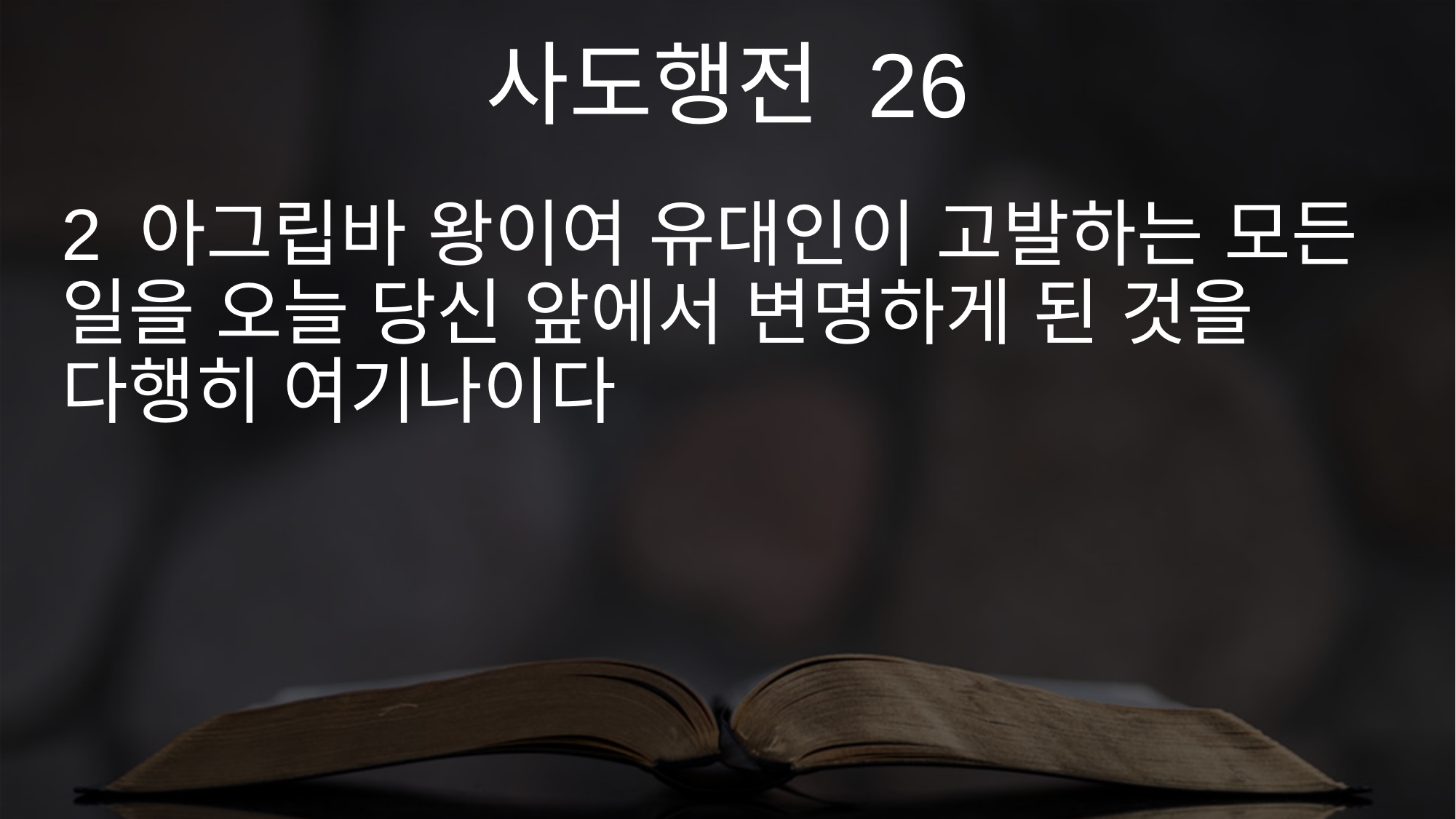

사도행전 26
2 아그립바 왕이여 유대인이 고발하는 모든 일을 오늘 당신 앞에서 변명하게 된 것을 다행히 여기나이다